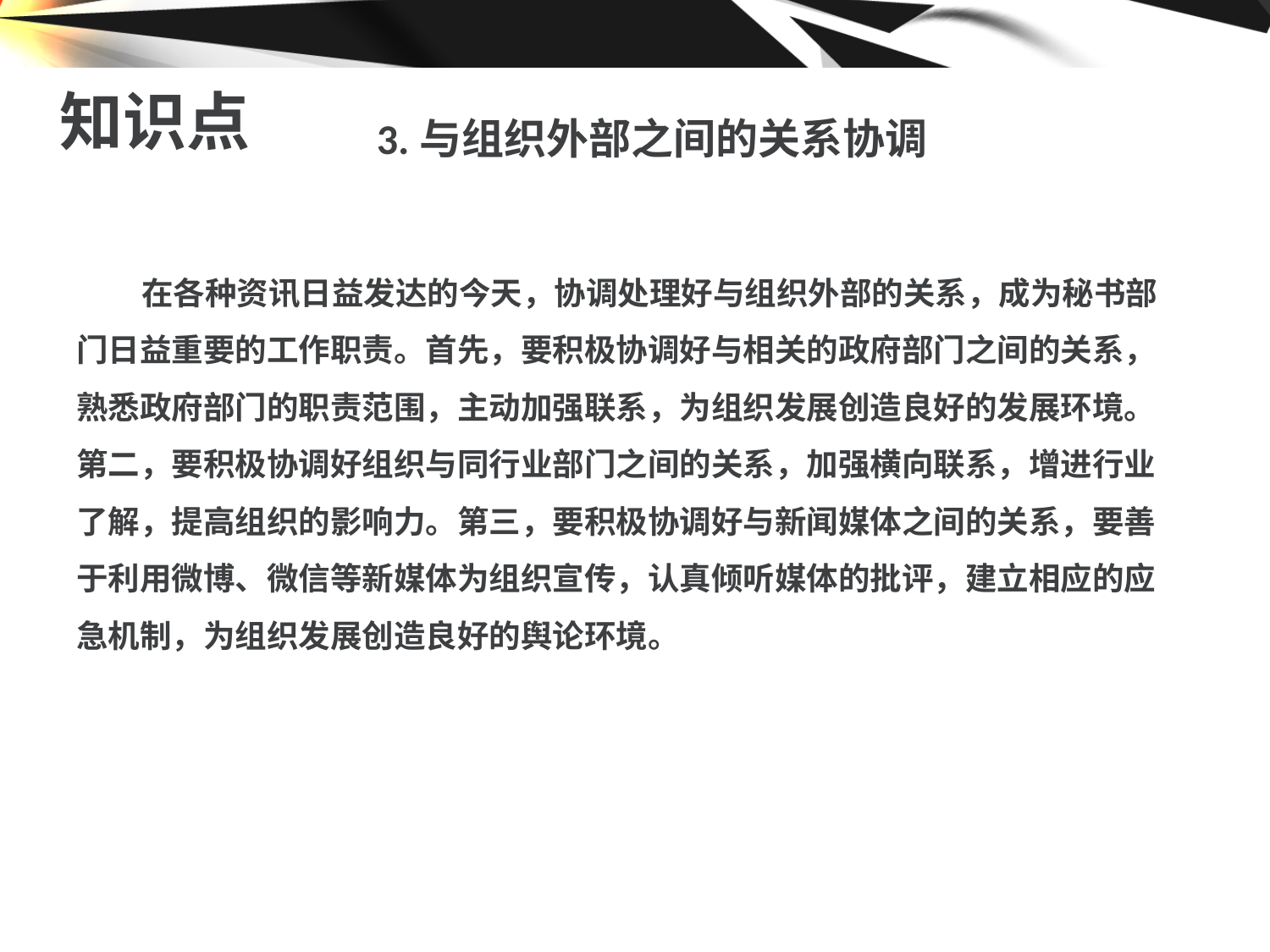

知识点
3.与组织外部之间的关系协调
        在各种资讯日益发达的今天，协调处理好与组织外部的关系，成为秘书部门日益重要的工作职责。首先，要积极协调好与相关的政府部门之间的关系，熟悉政府部门的职责范围，主动加强联系，为组织发展创造良好的发展环境。第二，要积极协调好组织与同行业部门之间的关系，加强横向联系，增进行业了解，提高组织的影响力。第三，要积极协调好与新闻媒体之间的关系，要善于利用微博、微信等新媒体为组织宣传，认真倾听媒体的批评，建立相应的应急机制，为组织发展创造良好的舆论环境。